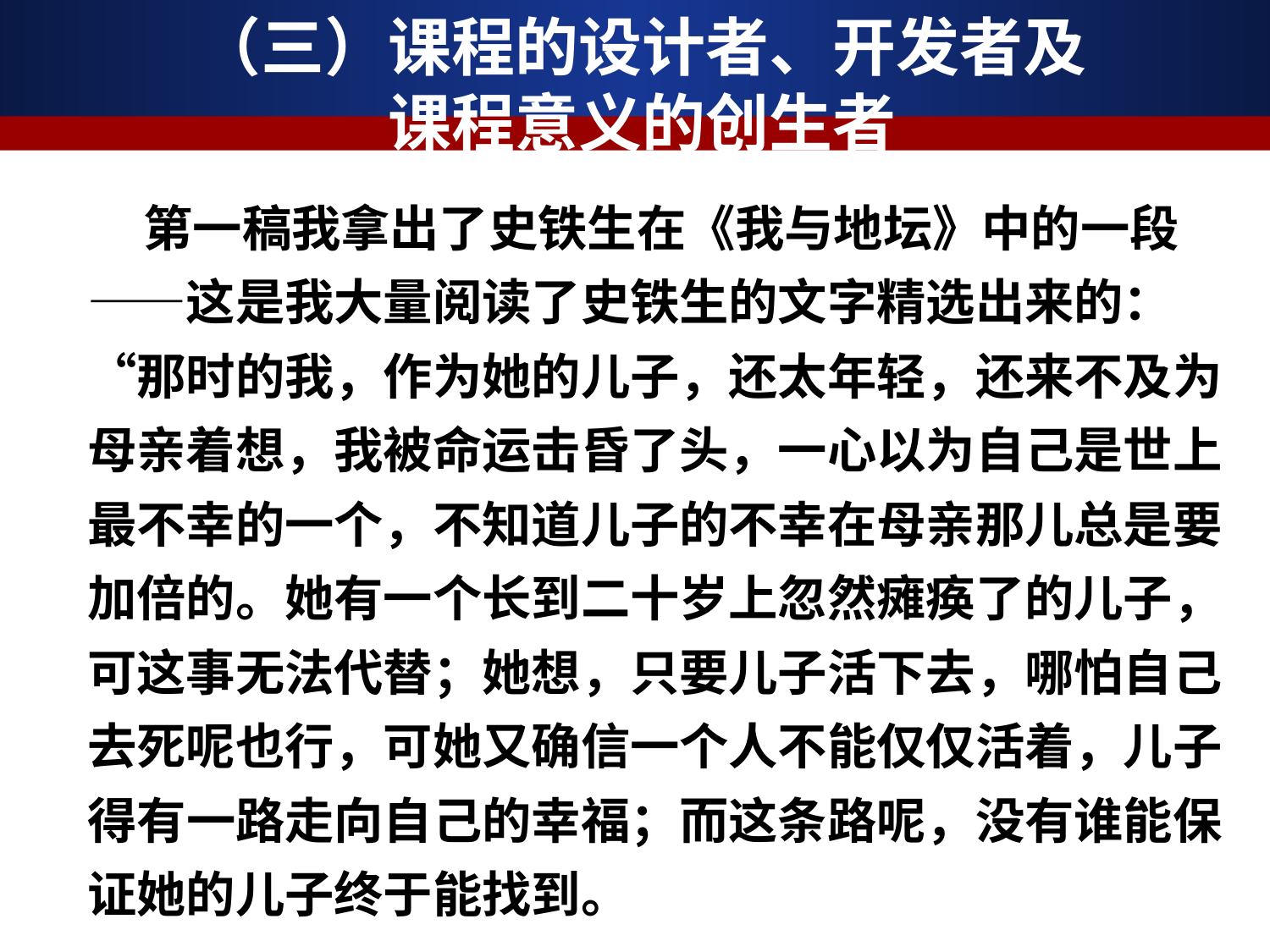

# （三）课程的设计者、开发者及 课程意义的创生者
    第一稿我拿出了史铁生在《我与地坛》中的一段——这是我大量阅读了史铁生的文字精选出来的：“那时的我，作为她的儿子，还太年轻，还来不及为母亲着想，我被命运击昏了头，一心以为自己是世上最不幸的一个，不知道儿子的不幸在母亲那儿总是要加倍的。她有一个长到二十岁上忽然瘫痪了的儿子，可这事无法代替；她想，只要儿子活下去，哪怕自己去死呢也行，可她又确信一个人不能仅仅活着，儿子得有一路走向自己的幸福；而这条路呢，没有谁能保证她的儿子终于能找到。